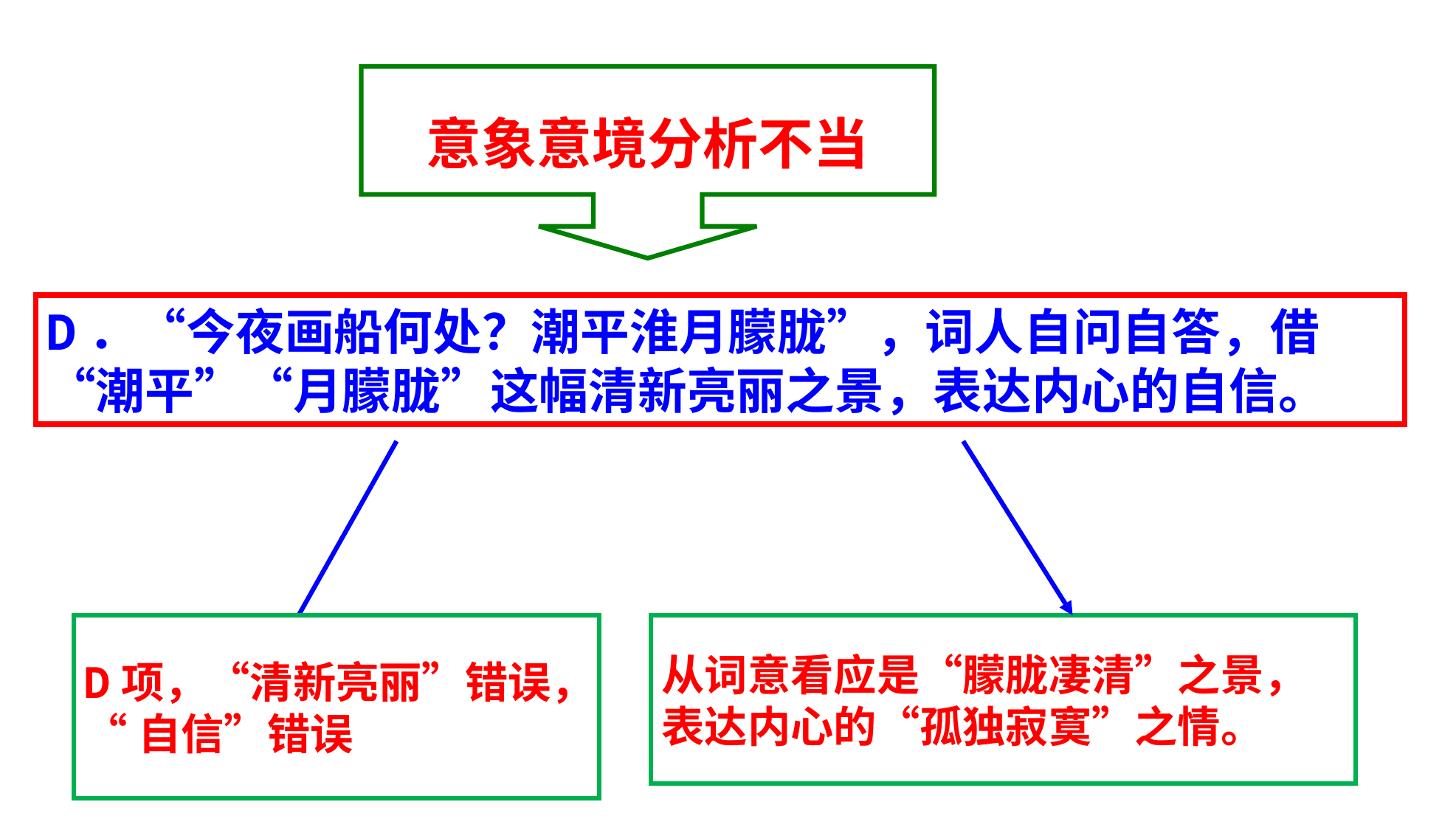

意象意境分析不当
D．“今夜画船何处？潮平淮月朦胧”，词人自问自答，借“潮平”“月朦胧”这幅清新亮丽之景，表达内心的自信。

D项，“清新亮丽”错误，
“自信”错误
从词意看应是“朦胧凄清”之景，
表达内心的“孤独寂寞”之情。